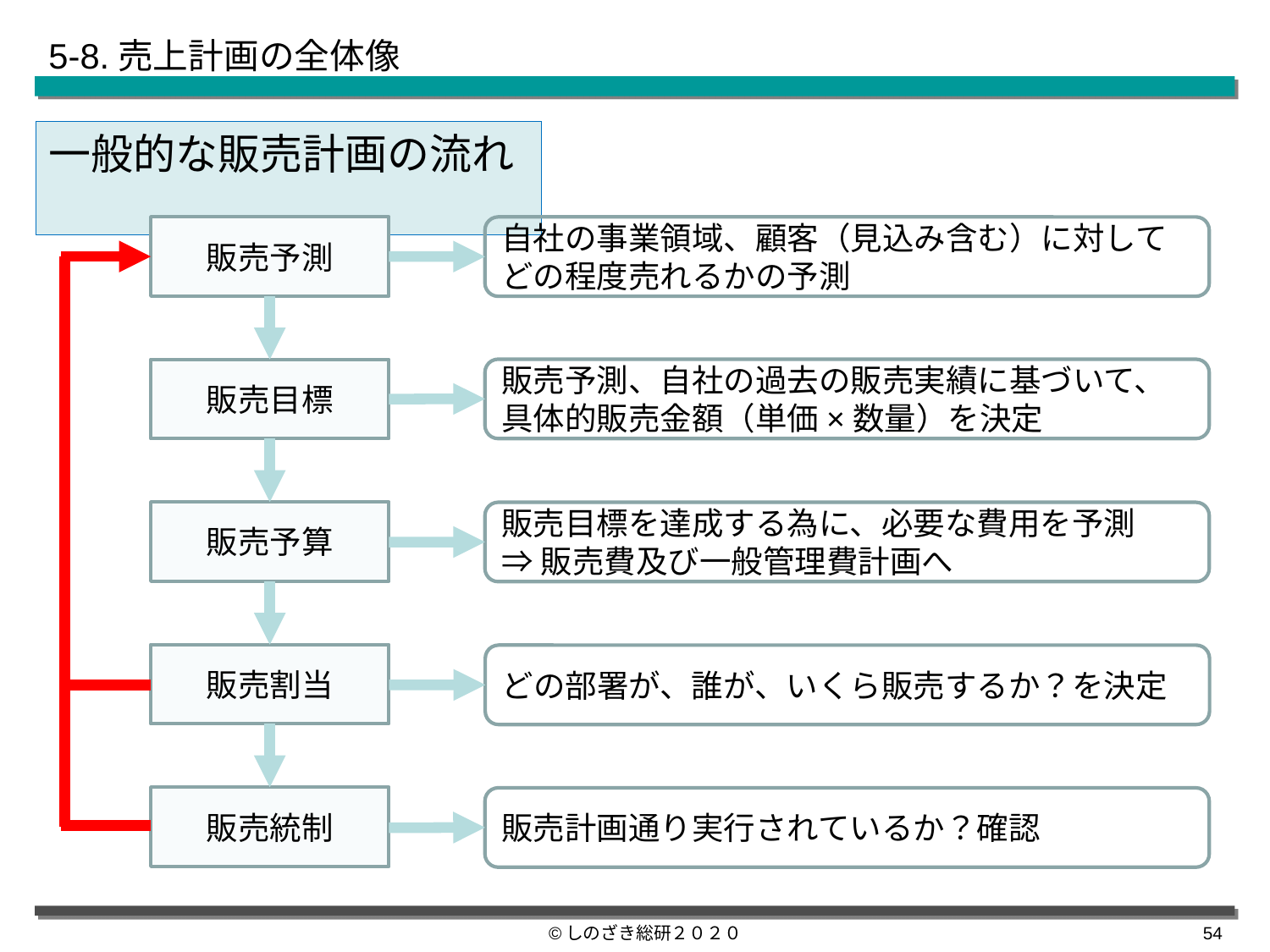

5-8.売上計画の全体像
一般的な販売計画の流れ
販売予測
自社の事業領域、顧客（見込み含む）に対してどの程度売れるかの予測
販売予測、自社の過去の販売実績に基づいて、具体的販売金額（単価×数量）を決定
販売目標
販売予算
販売目標を達成する為に、必要な費用を予測
⇒販売費及び一般管理費計画へ
販売割当
どの部署が、誰が、いくら販売するか？を決定
販売統制
販売計画通り実行されているか？確認
©しのざき総研２０２０
54